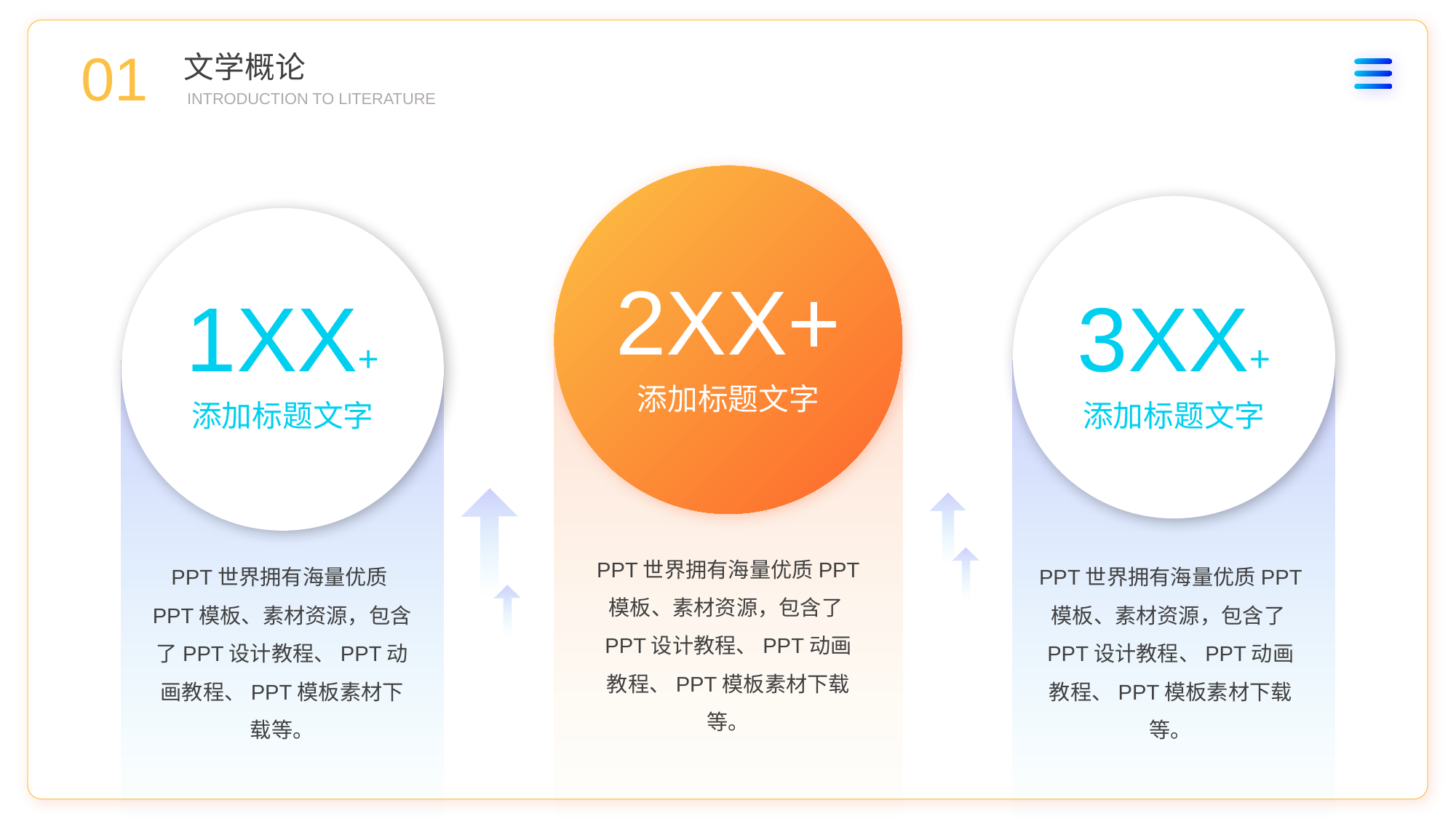

01
文学概论

INTRODUCTION TO LITERATURE

2XX+
1XX+
3XX+

添加标题文字
添加标题文字
添加标题文字

PPT世界拥有海量优质PPT模板、素材资源，包含了PPT设计教程、PPT动画教程、PPT模板素材下载等。

PPT世界拥有海量优质PPT模板、素材资源，包含了PPT设计教程、PPT动画教程、PPT模板素材下载等。
PPT世界拥有海量优质PPT模板、素材资源，包含了PPT设计教程、PPT动画教程、PPT模板素材下载等。